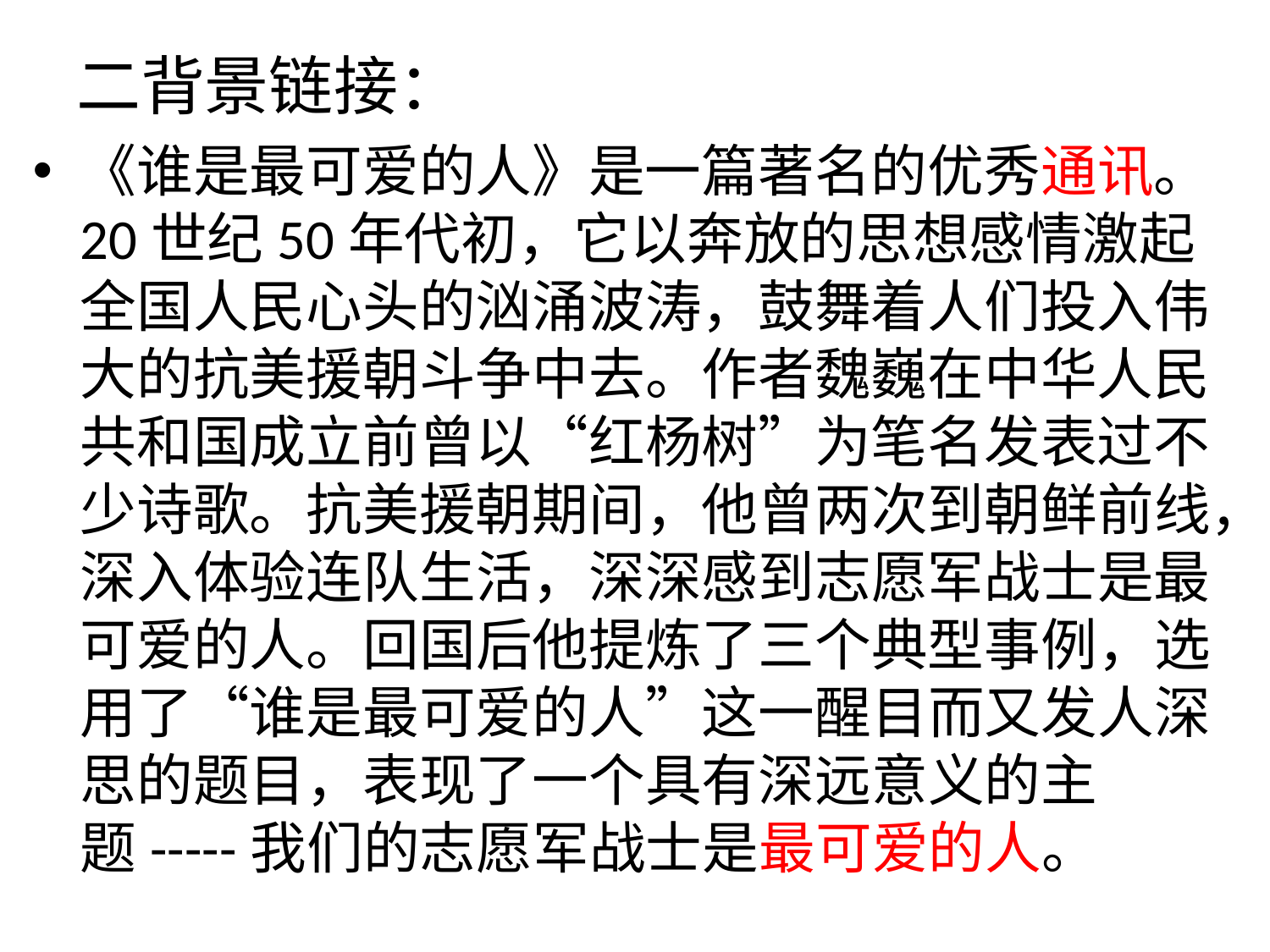

# 二背景链接：
《谁是最可爱的人》是一篇著名的优秀通讯。20世纪50年代初，它以奔放的思想感情激起全国人民心头的汹涌波涛，鼓舞着人们投入伟大的抗美援朝斗争中去。作者魏巍在中华人民共和国成立前曾以“红杨树”为笔名发表过不少诗歌。抗美援朝期间，他曾两次到朝鲜前线，深入体验连队生活，深深感到志愿军战士是最可爱的人。回国后他提炼了三个典型事例，选用了“谁是最可爱的人”这一醒目而又发人深思的题目，表现了一个具有深远意义的主题-----我们的志愿军战士是最可爱的人。